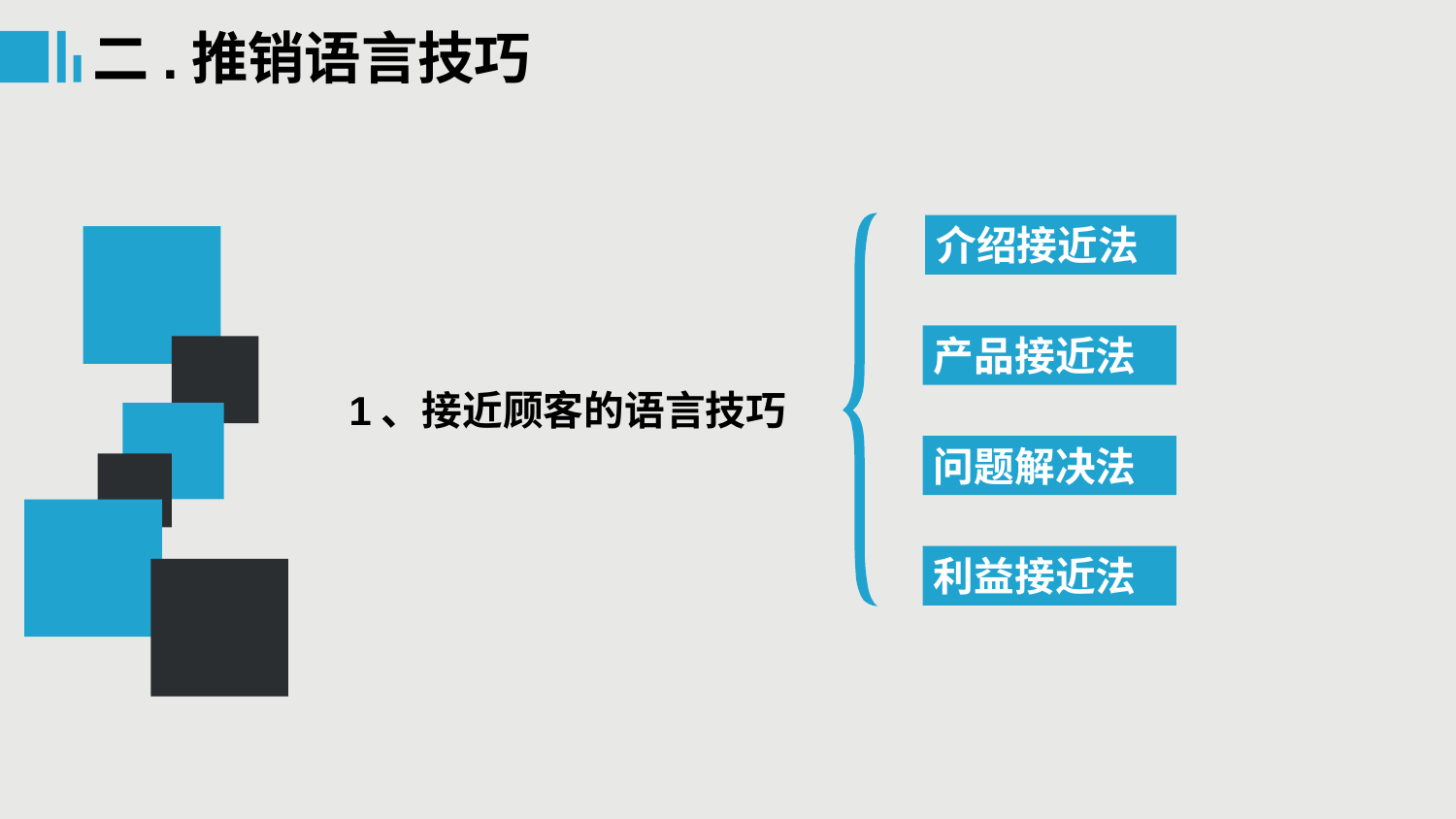

二.推销语言技巧

介绍接近法

产品接近法
1、接近顾客的语言技巧
问题解决法
利益接近法